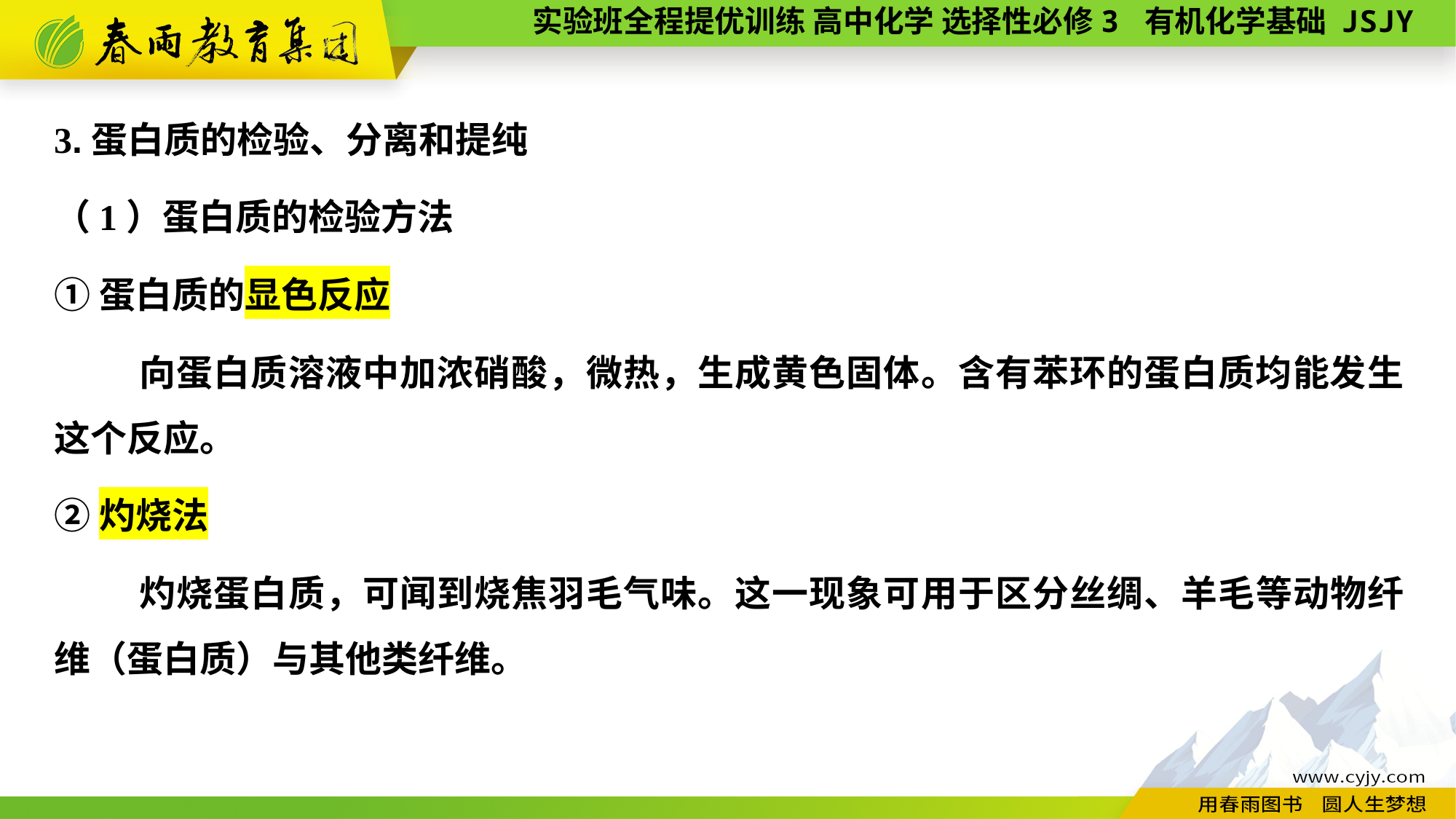

3.蛋白质的检验、分离和提纯
（1）蛋白质的检验方法
①蛋白质的显色反应
向蛋白质溶液中加浓硝酸，微热，生成黄色固体。含有苯环的蛋白质均能发生这个反应。
②灼烧法
灼烧蛋白质，可闻到烧焦羽毛气味。这一现象可用于区分丝绸、羊毛等动物纤维（蛋白质）与其他类纤维。